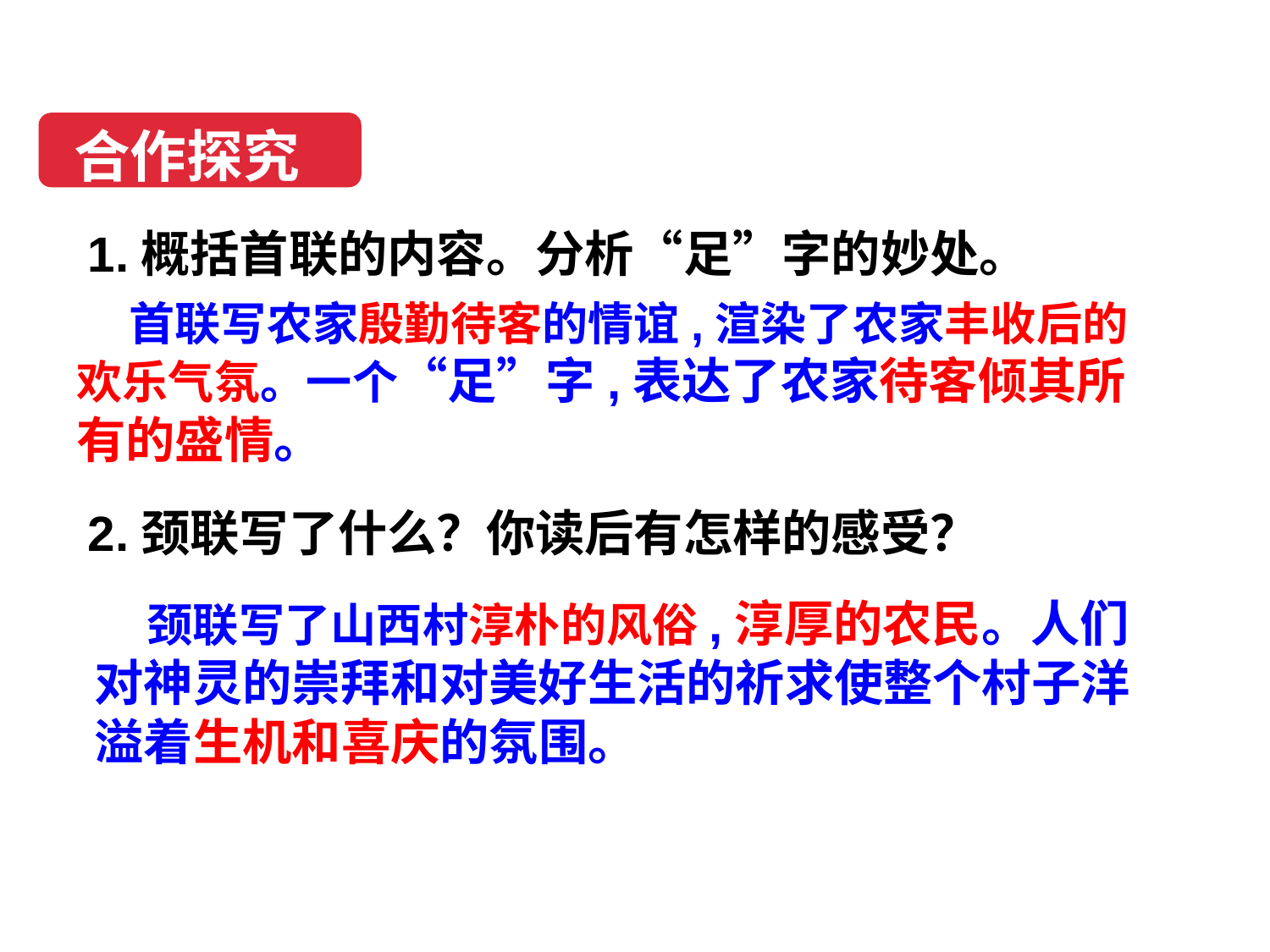

合作探究
1.概括首联的内容。分析“足”字的妙处。
    首联写农家殷勤待客的情谊,渲染了农家丰收后的欢乐气氛。一个“足”字,表达了农家待客倾其所有的盛情。
2.颈联写了什么？你读后有怎样的感受？
    颈联写了山西村淳朴的风俗,淳厚的农民。人们对神灵的崇拜和对美好生活的祈求使整个村子洋溢着生机和喜庆的氛围。